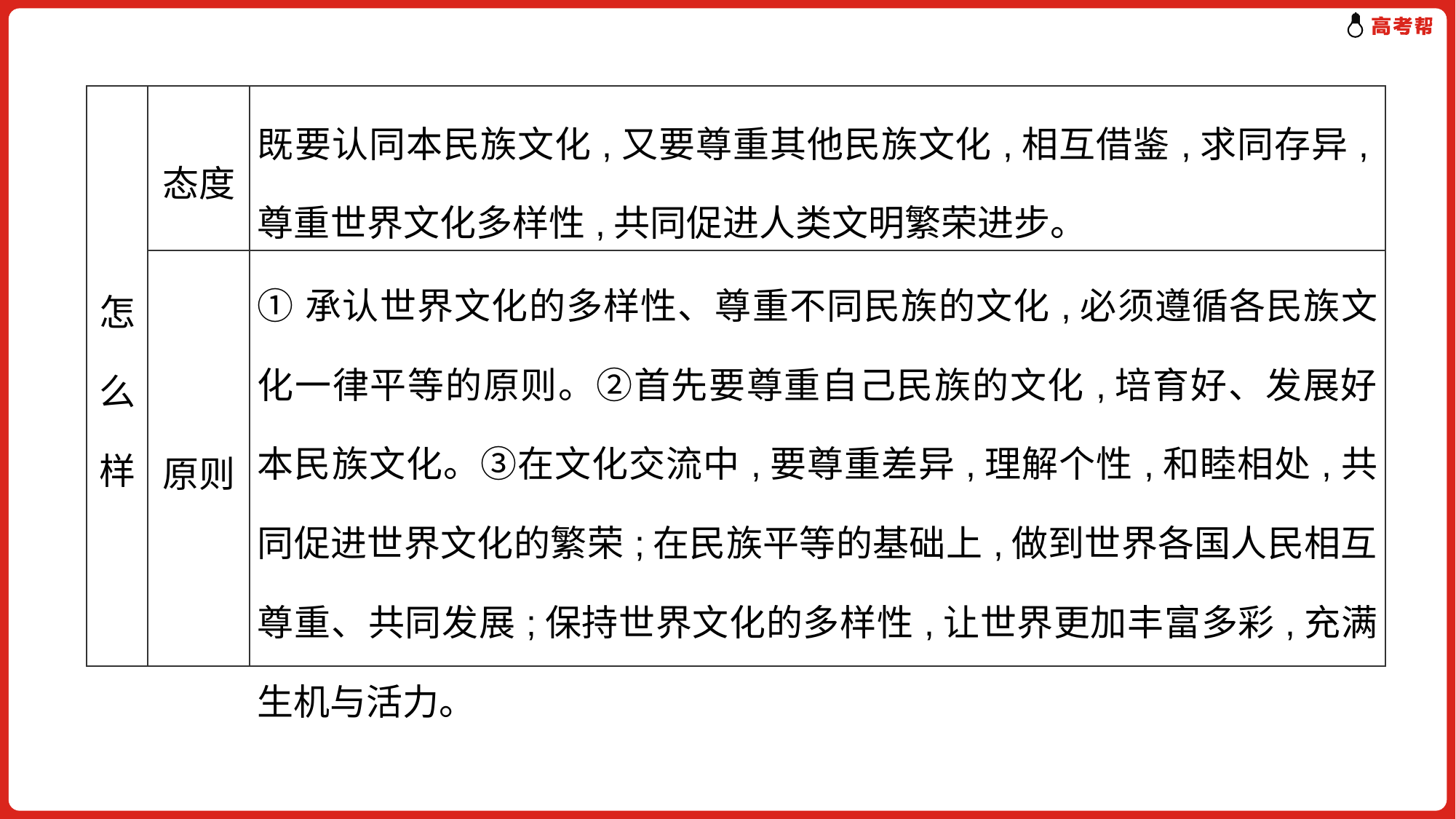

| 怎么样 | 态度 | 既要认同本民族文化,又要尊重其他民族文化,相互借鉴,求同存异,尊重世界文化多样性,共同促进人类文明繁荣进步。 |
| --- | --- | --- |
|  | 原则 | ①承认世界文化的多样性、尊重不同民族的文化,必须遵循各民族文化一律平等的原则。②首先要尊重自己民族的文化,培育好、发展好本民族文化。③在文化交流中,要尊重差异,理解个性,和睦相处,共同促进世界文化的繁荣;在民族平等的基础上,做到世界各国人民相互尊重、共同发展;保持世界文化的多样性,让世界更加丰富多彩,充满生机与活力。 |